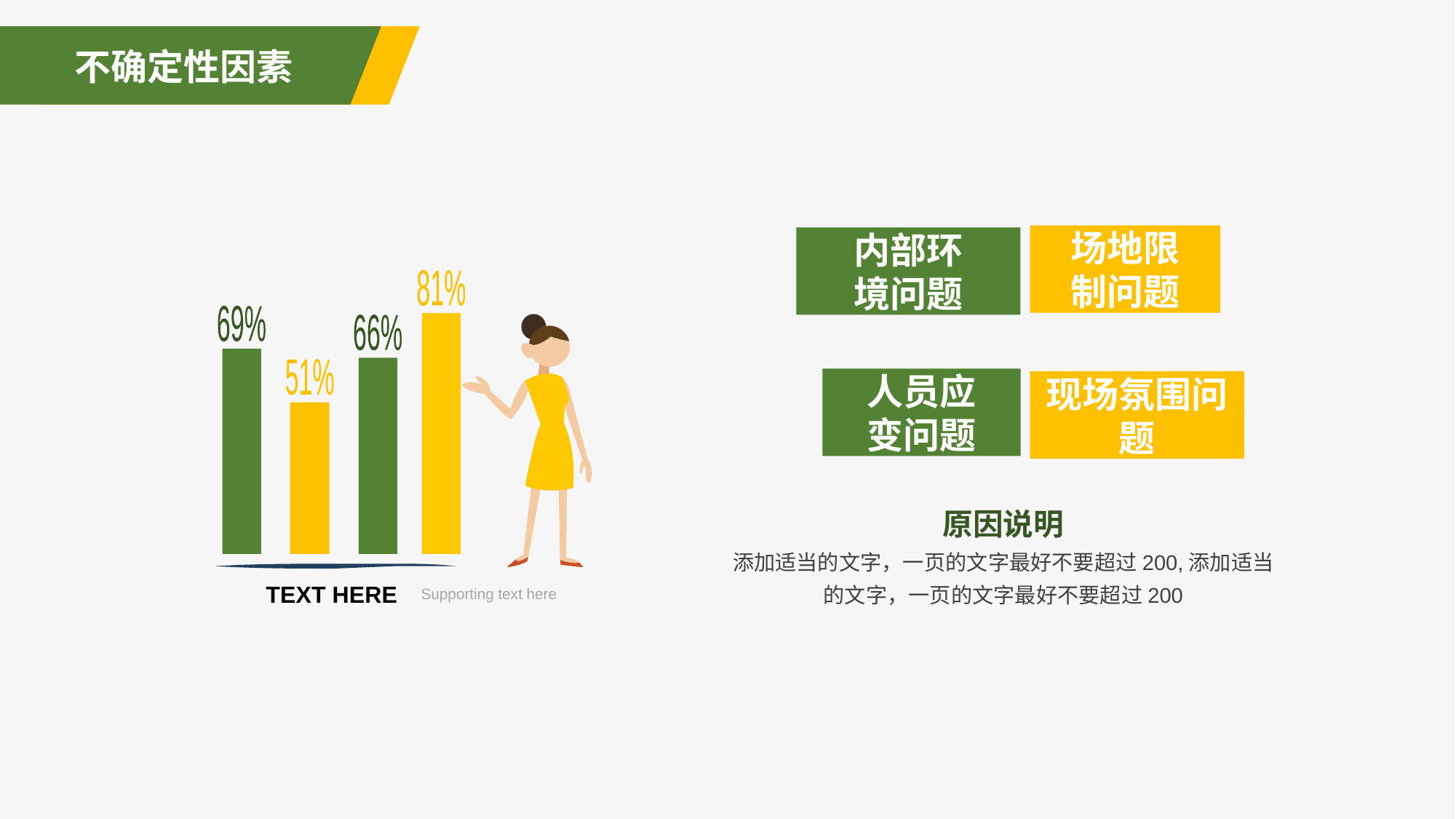

不确定性因素

81%
69%

66%

51%

TEXT HERE
Supporting text here
场地限
制问题
内部环
境问题
人员应
变问题
现场氛围问题
原因说明
添加适当的文字，一页的文字最好不要超过200,添加适当的文字，一页的文字最好不要超过200